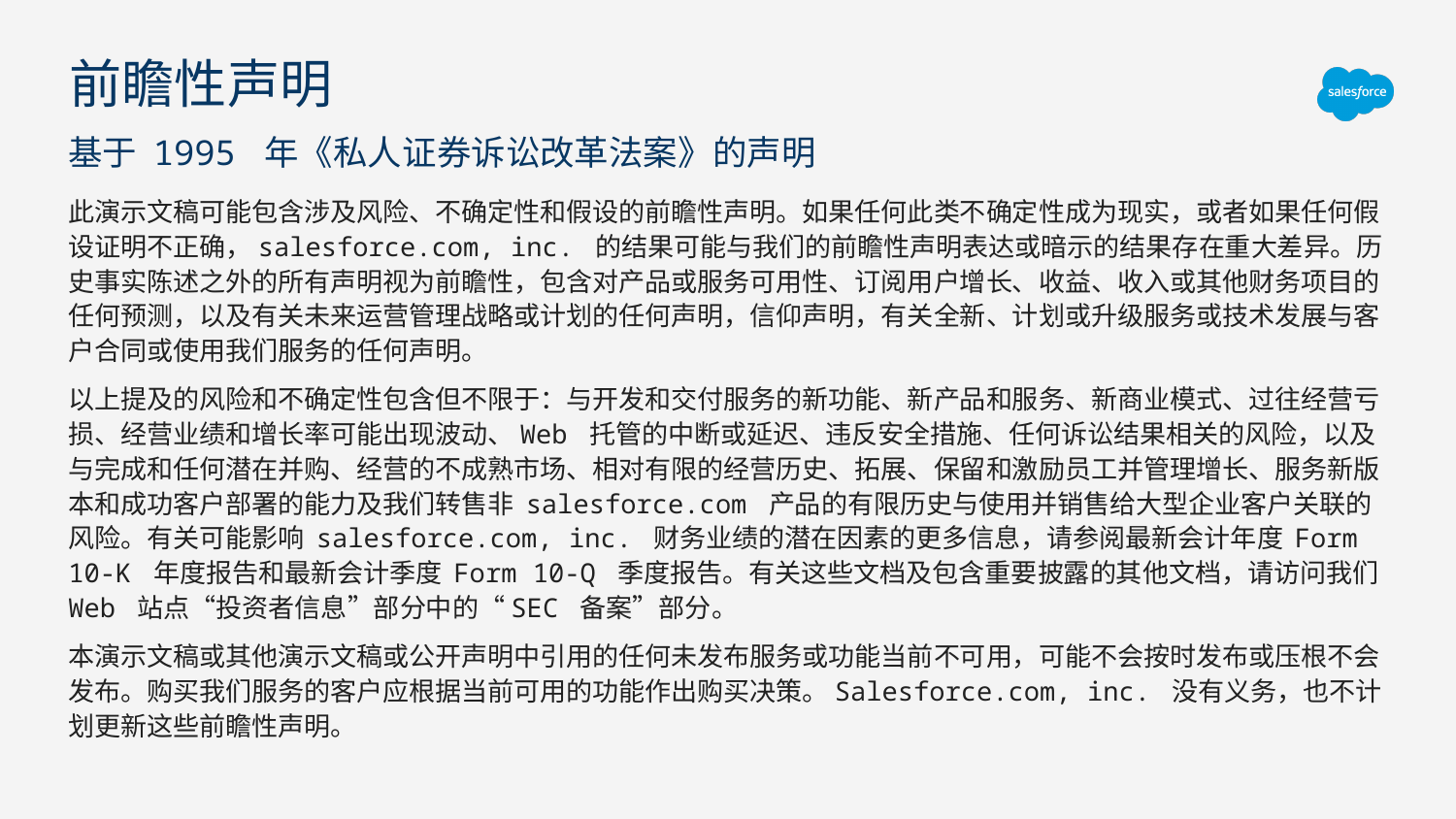

# 前瞻性声明
基于 1995 年《私人证券诉讼改革法案》的声明

此演示文稿可能包含涉及风险、不确定性和假设的前瞻性声明。如果任何此类不确定性成为现实，或者如果任何假设证明不正确，salesforce.com, inc. 的结果可能与我们的前瞻性声明表达或暗示的结果存在重大差异。历史事实陈述之外的所有声明视为前瞻性，包含对产品或服务可用性、订阅用户增长、收益、收入或其他财务项目的任何预测，以及有关未来运营管理战略或计划的任何声明，信仰声明，有关全新、计划或升级服务或技术发展与客户合同或使用我们服务的任何声明。
以上提及的风险和不确定性包含但不限于：与开发和交付服务的新功能、新产品和服务、新商业模式、过往经营亏损、经营业绩和增长率可能出现波动、Web 托管的中断或延迟、违反安全措施、任何诉讼结果相关的风险，以及与完成和任何潜在并购、经营的不成熟市场、相对有限的经营历史、拓展、保留和激励员工并管理增长、服务新版本和成功客户部署的能力及我们转售非 salesforce.com 产品的有限历史与使用并销售给大型企业客户关联的风险。有关可能影响 salesforce.com, inc. 财务业绩的潜在因素的更多信息，请参阅最新会计年度 Form 10-K 年度报告和最新会计季度 Form 10-Q 季度报告。有关这些文档及包含重要披露的其他文档，请访问我们 Web 站点“投资者信息”部分中的“SEC 备案”部分。
本演示文稿或其他演示文稿或公开声明中引用的任何未发布服务或功能当前不可用，可能不会按时发布或压根不会发布。购买我们服务的客户应根据当前可用的功能作出购买决策。Salesforce.com, inc. 没有义务，也不计划更新这些前瞻性声明。